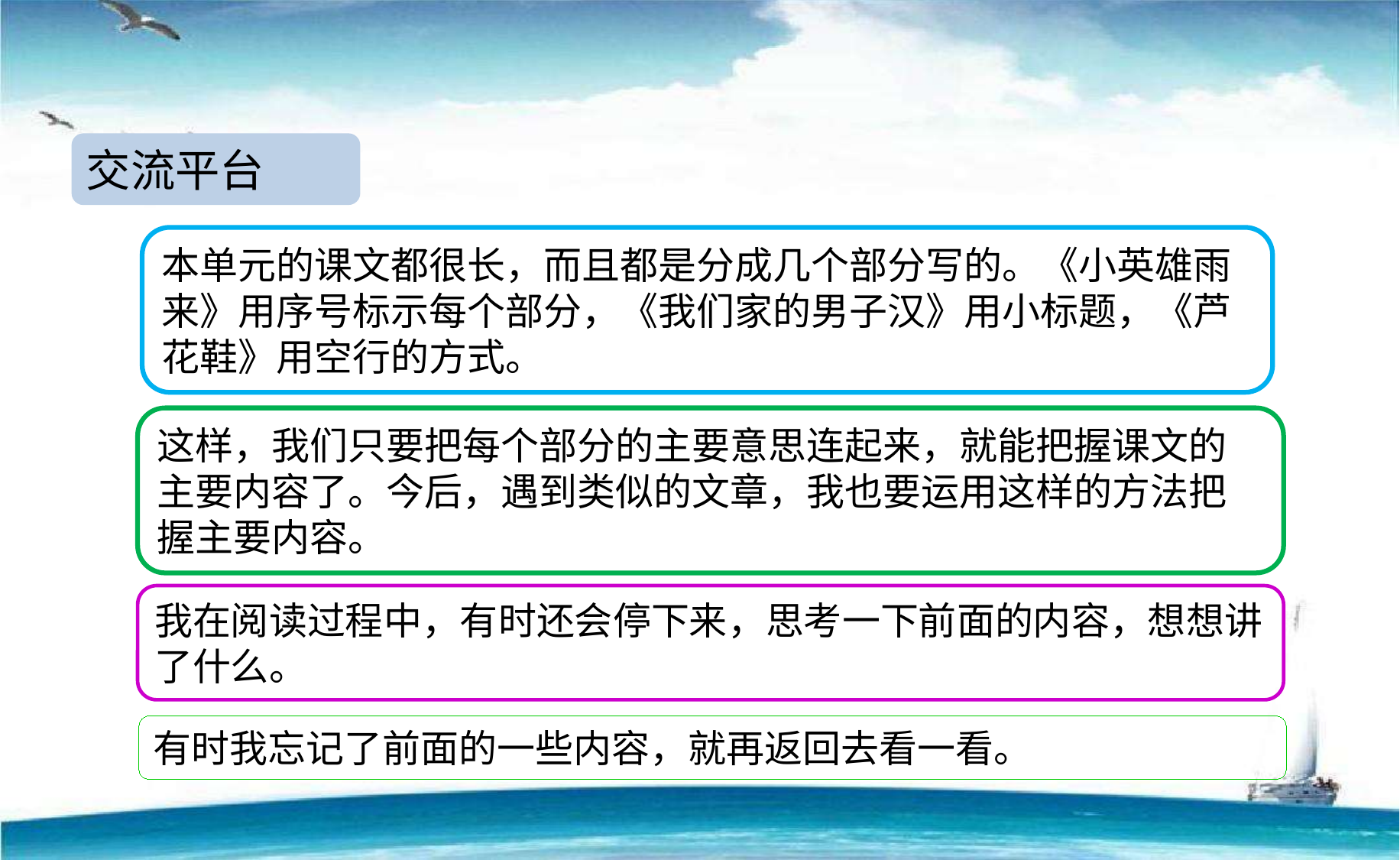

交流平台

本单元的课文都很长，而且都是分成几个部分写的。《小英雄雨来》用序号标示每个部分，《我们家的男子汉》用小标题，《芦花鞋》用空行的方式。
这样，我们只要把每个部分的主要意思连起来，就能把握课文的主要内容了。今后，遇到类似的文章，我也要运用这样的方法把握主要内容。
我在阅读过程中，有时还会停下来，思考一下前面的内容，想想讲了什么。
有时我忘记了前面的一些内容，就再返回去看一看。